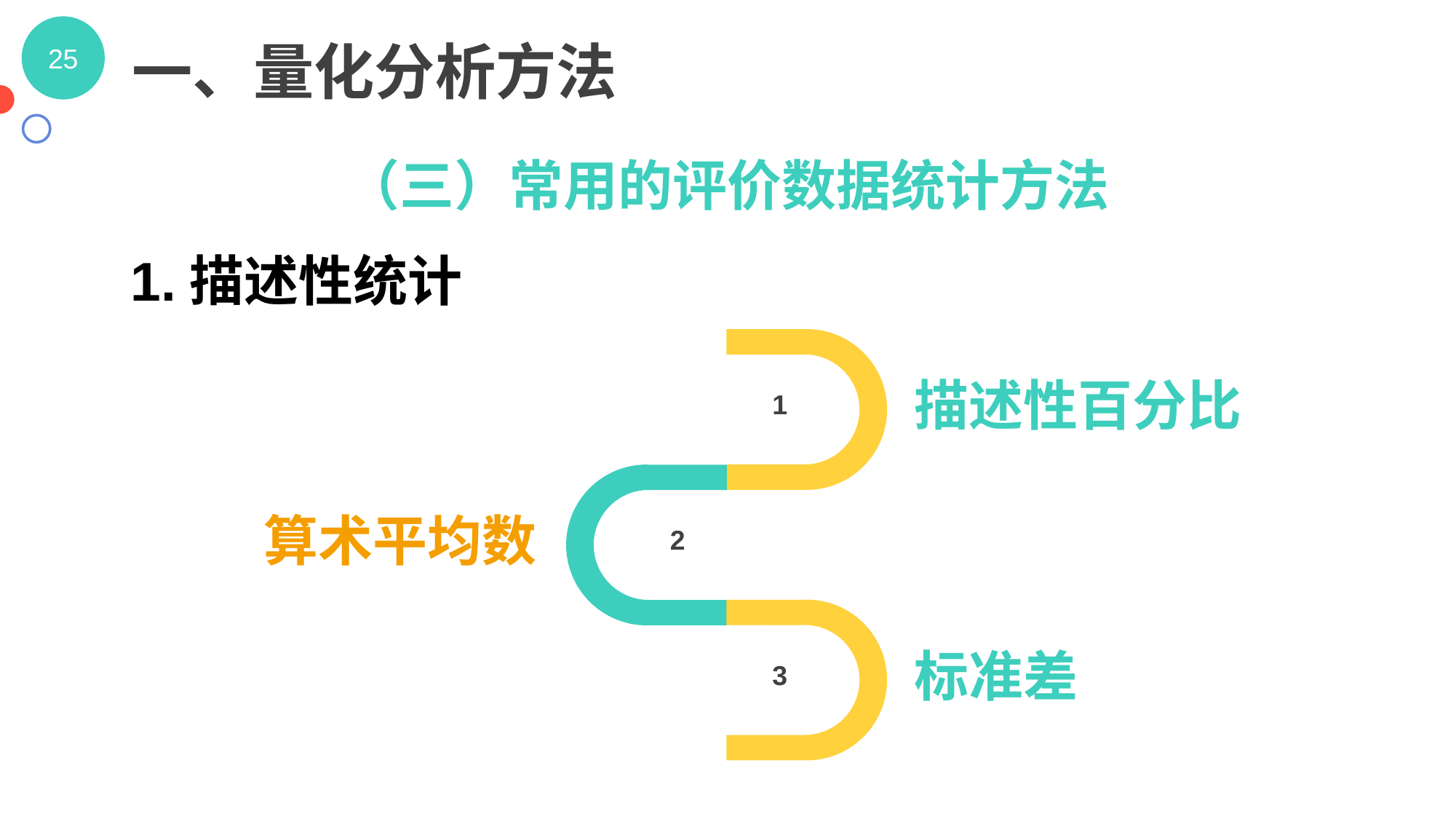

一、量化分析方法
（三）常用的评价数据统计方法
1.描述性统计

描述性百分比
1

算术平均数
2

标准差
3